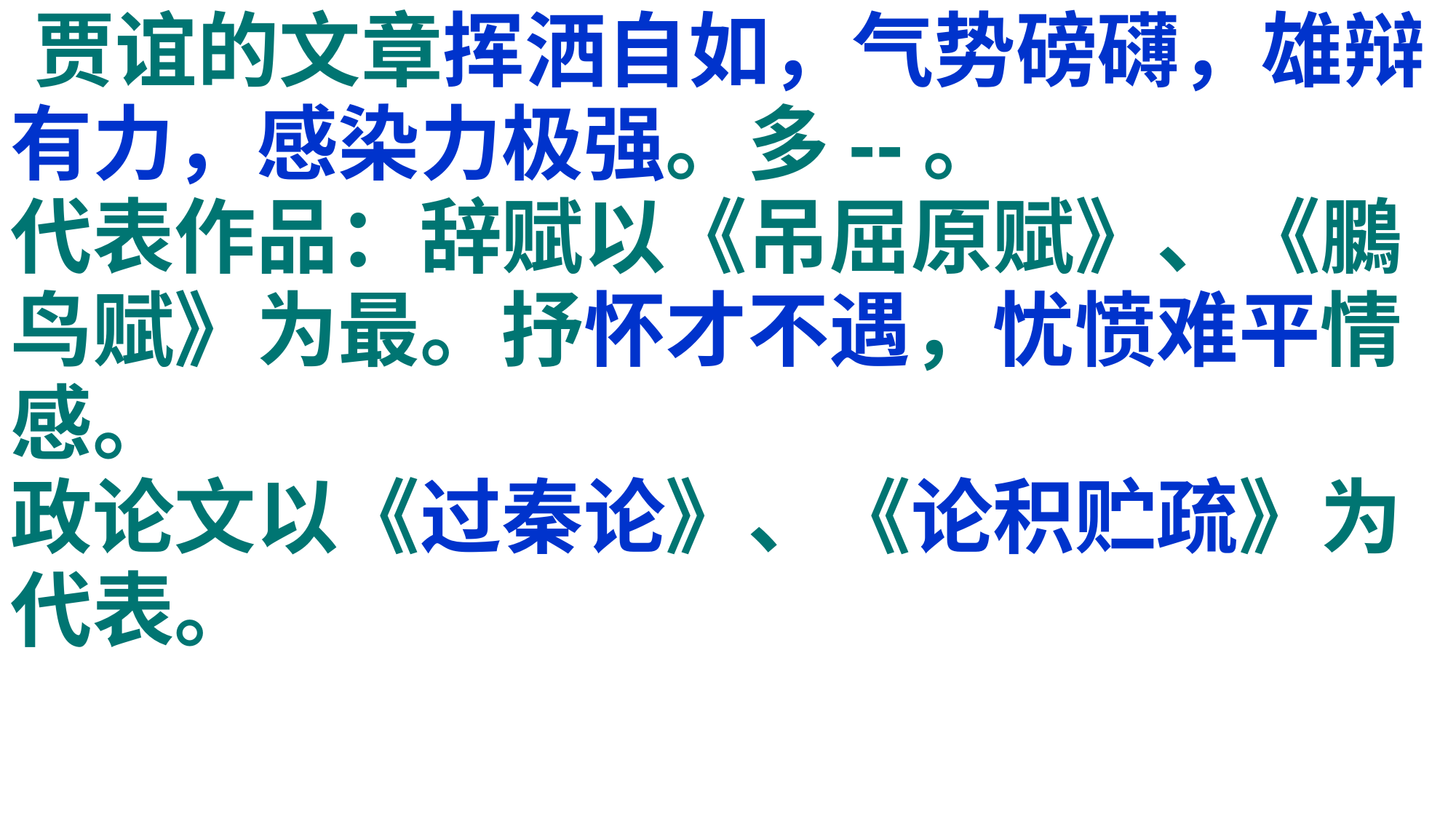

贾谊的文章挥洒自如，气势磅礴，雄辩有力，感染力极强。多--。
代表作品：辞赋以《吊屈原赋》、《鵩鸟赋》为最。抒怀才不遇，忧愤难平情感。
政论文以《过秦论》、《论积贮疏》为代表。